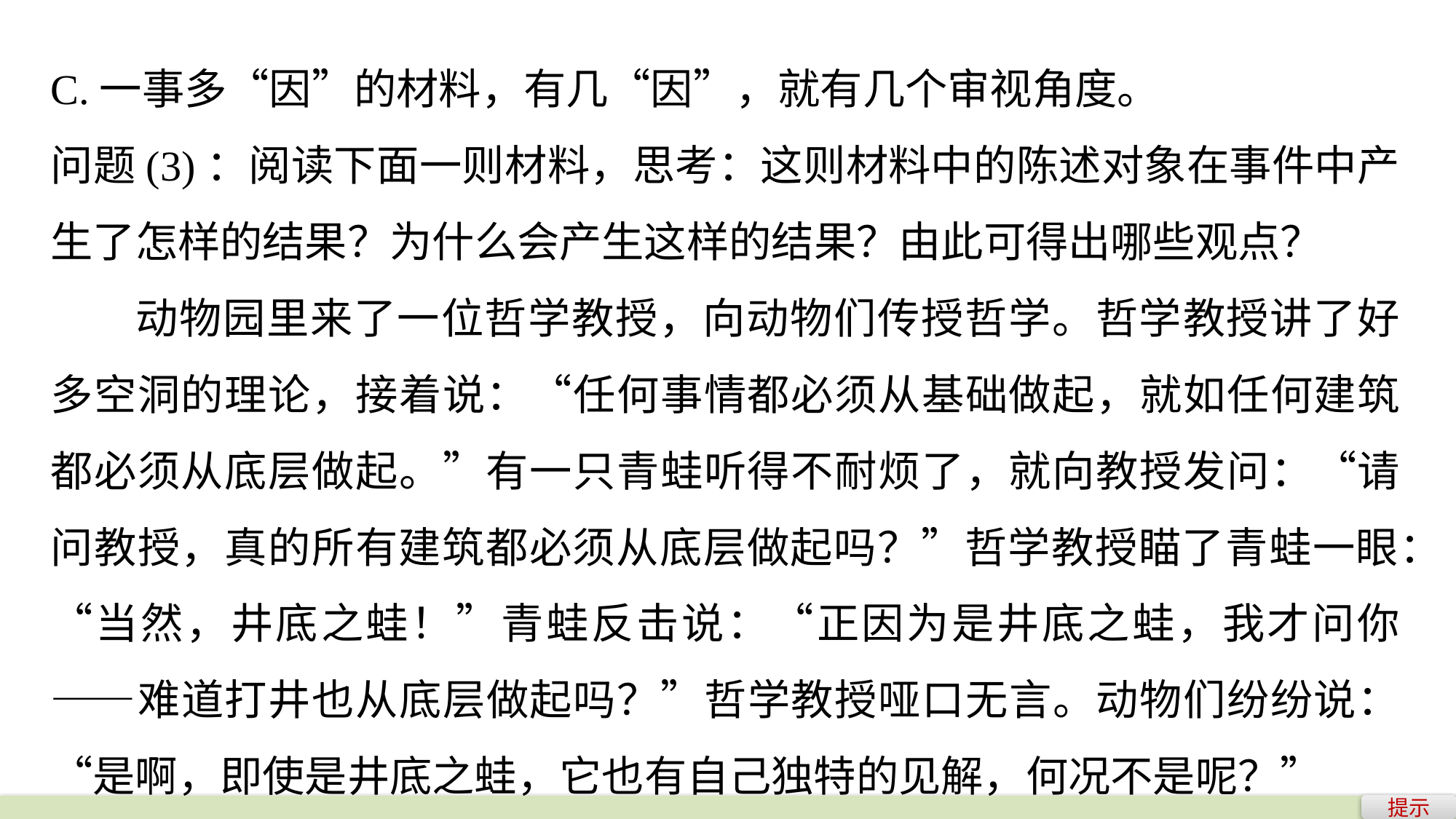

C.一事多“因”的材料，有几“因”，就有几个审视角度。
问题(3)：阅读下面一则材料，思考：这则材料中的陈述对象在事件中产生了怎样的结果？为什么会产生这样的结果？由此可得出哪些观点？
动物园里来了一位哲学教授，向动物们传授哲学。哲学教授讲了好多空洞的理论，接着说：“任何事情都必须从基础做起，就如任何建筑都必须从底层做起。”有一只青蛙听得不耐烦了，就向教授发问：“请问教授，真的所有建筑都必须从底层做起吗？”哲学教授瞄了青蛙一眼：“当然，井底之蛙！”青蛙反击说：“正因为是井底之蛙，我才问你——难道打井也从底层做起吗？”哲学教授哑口无言。动物们纷纷说：“是啊，即使是井底之蛙，它也有自己独特的见解，何况不是呢？”
提示